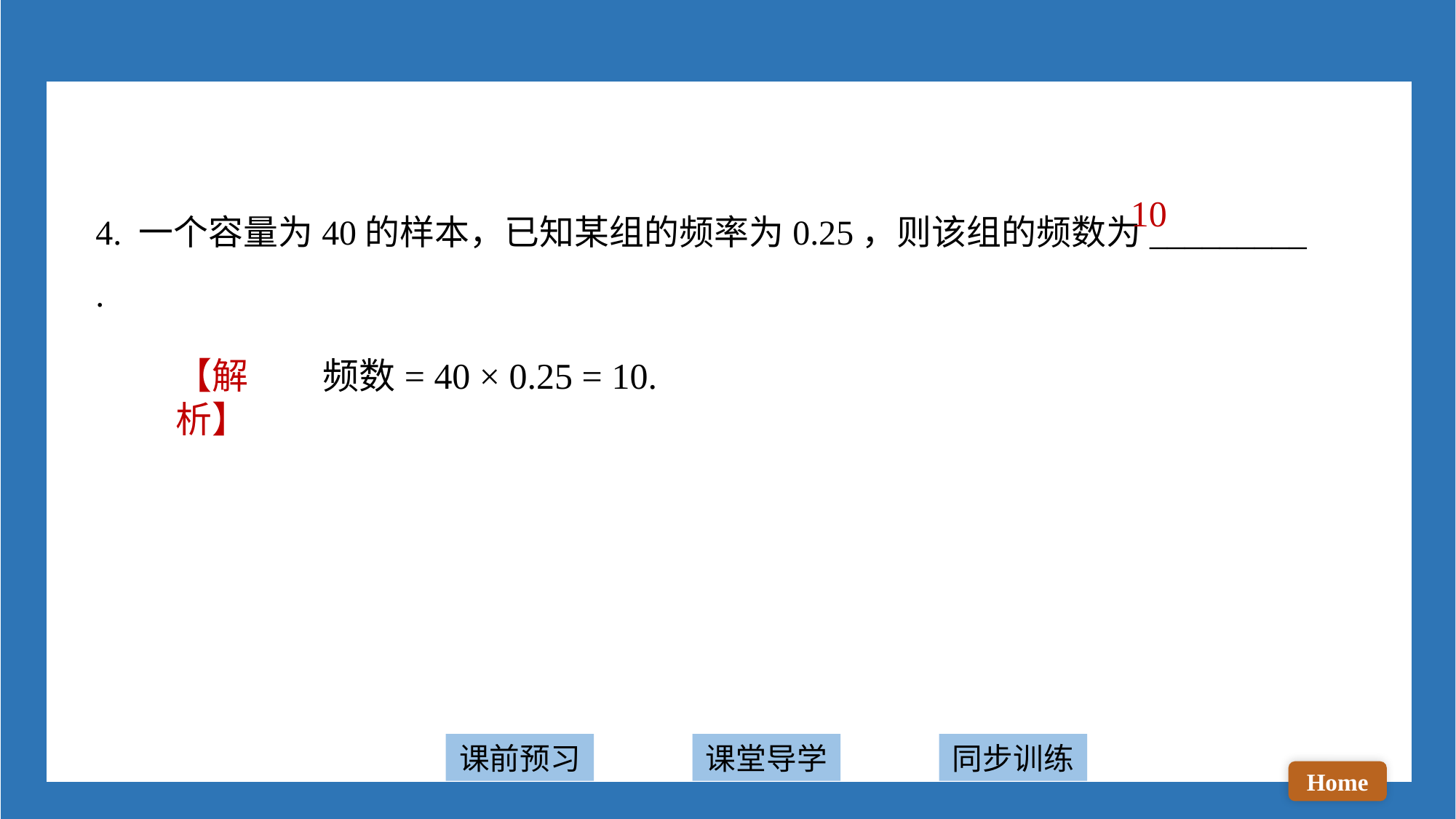

4. 一个容量为40的样本，已知某组的频率为0.25，则该组的频数为_________  .
10
频数= 40 × 0.25 = 10.
【解析】